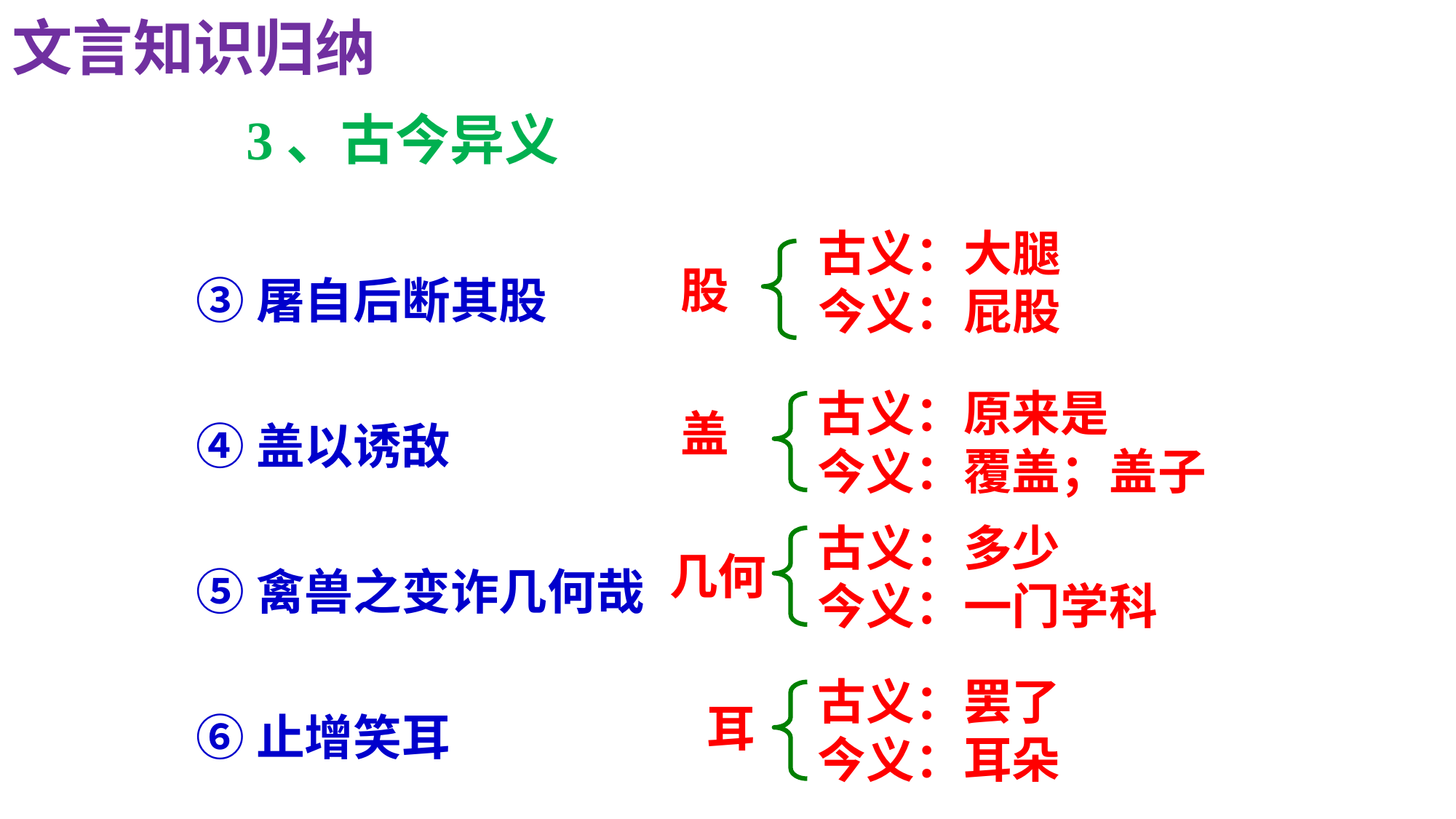

文言知识归纳
3、古今异义
③屠自后断其股
④盖以诱敌
⑤禽兽之变诈几何哉
⑥止增笑耳
古义：大腿
今义：屁股

股
古义：原来是
今义：覆盖；盖子

盖
古义：多少
今义：一门学科

几何
古义：罢了
今义：耳朵

耳